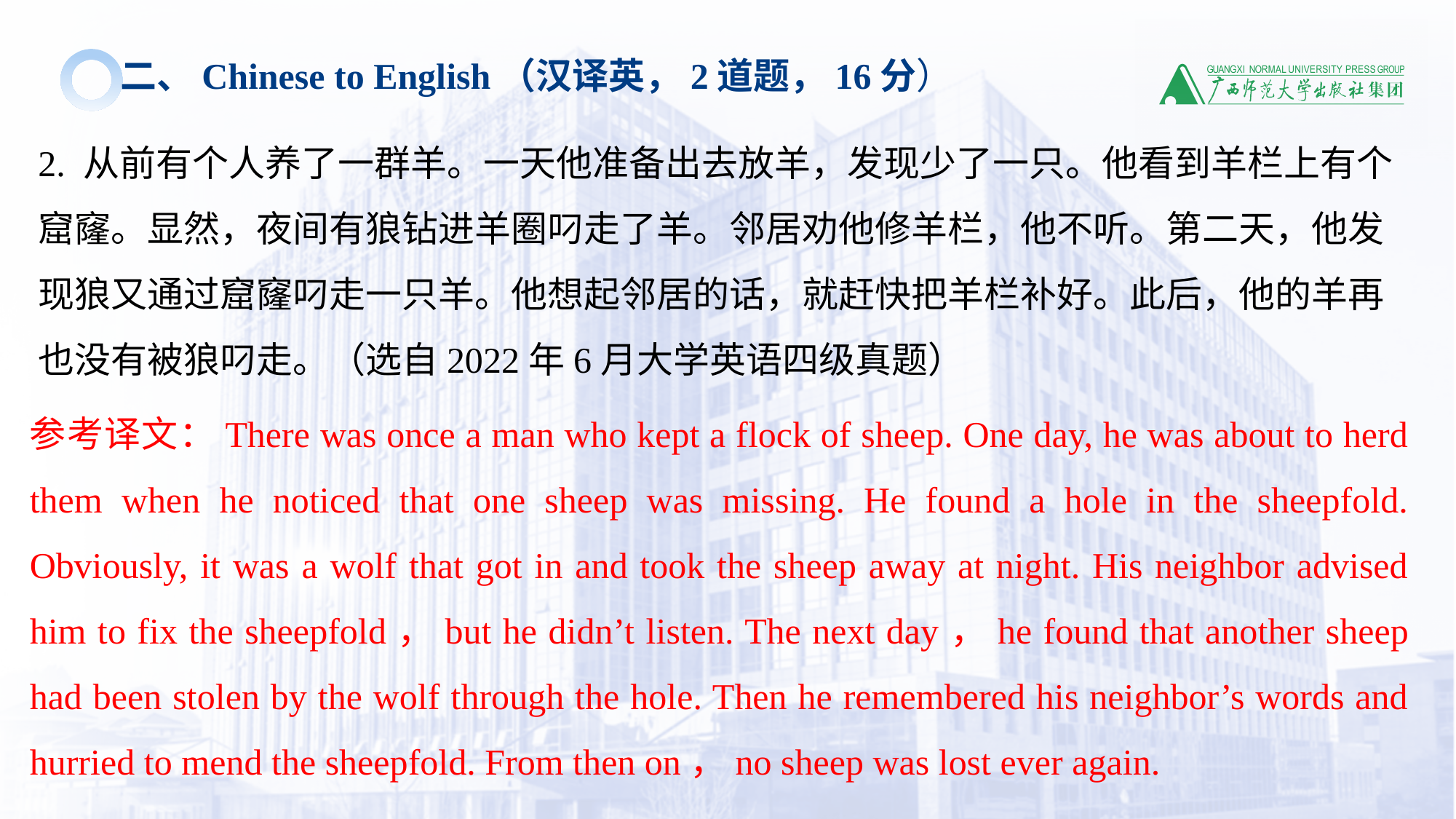

二、Chinese to English（汉译英，2道题，16分）
2. 从前有个人养了一群羊。一天他准备出去放羊，发现少了一只。他看到羊栏上有个窟窿。显然，夜间有狼钻进羊圈叼走了羊。邻居劝他修羊栏，他不听。第二天，他发现狼又通过窟窿叼走一只羊。他想起邻居的话，就赶快把羊栏补好。此后，他的羊再也没有被狼叼走。（选自2022年6月大学英语四级真题）
参考译文：There was once a man who kept a flock of sheep. One day, he was about to herd them when he noticed that one sheep was missing. He found a hole in the sheepfold. Obviously, it was a wolf that got in and took the sheep away at night. His neighbor advised him to fix the sheepfold，but he didn’t listen. The next day，he found that another sheep had been stolen by the wolf through the hole. Then he remembered his neighbor’s words and hurried to mend the sheepfold. From then on，no sheep was lost ever again.